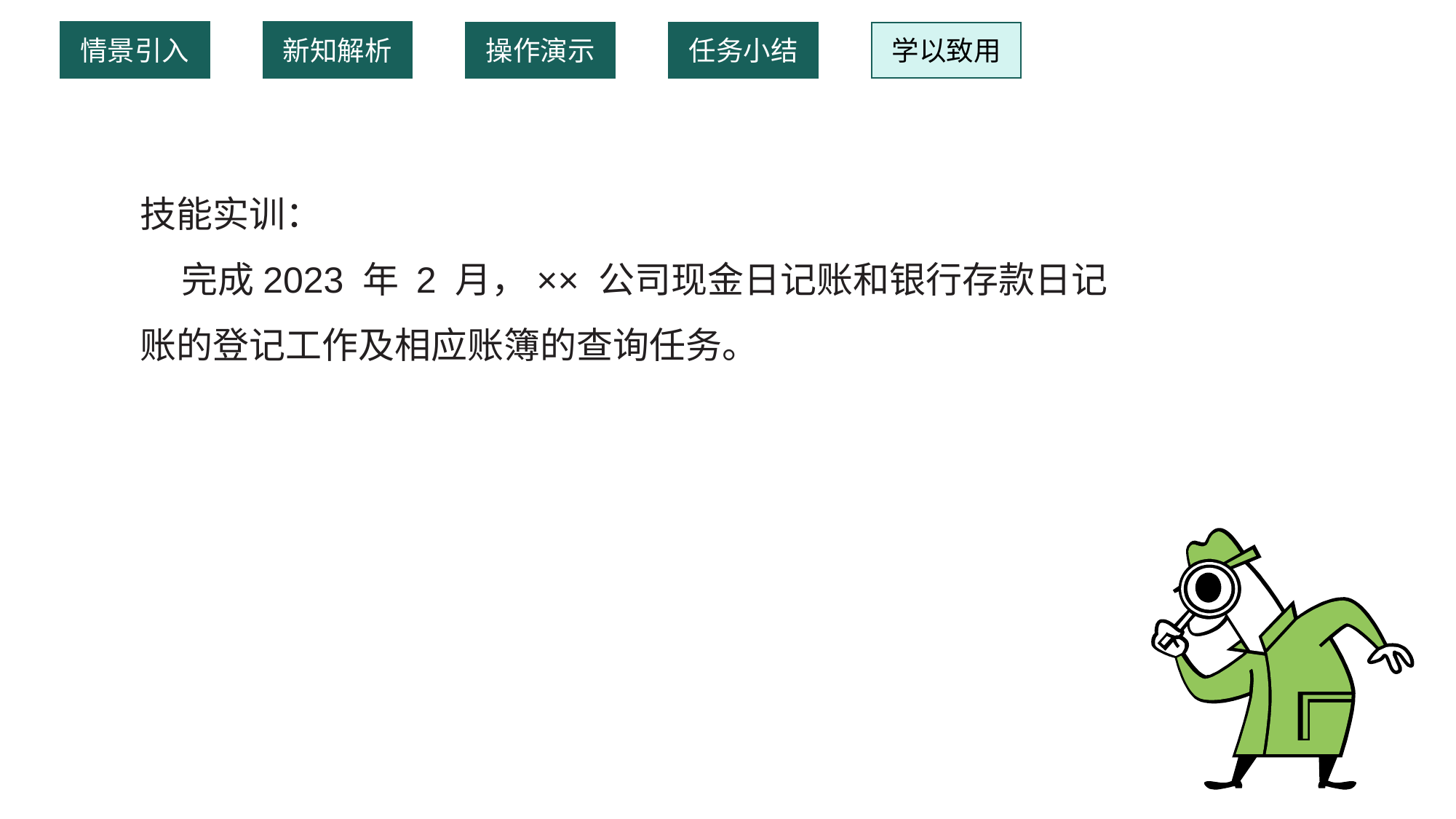

情景引入
新知解析
操作演示
任务小结
学以致用
技能实训：
    完成2023 年 2 月，×× 公司现金日记账和银行存款日记账的登记工作及相应账簿的查询任务。